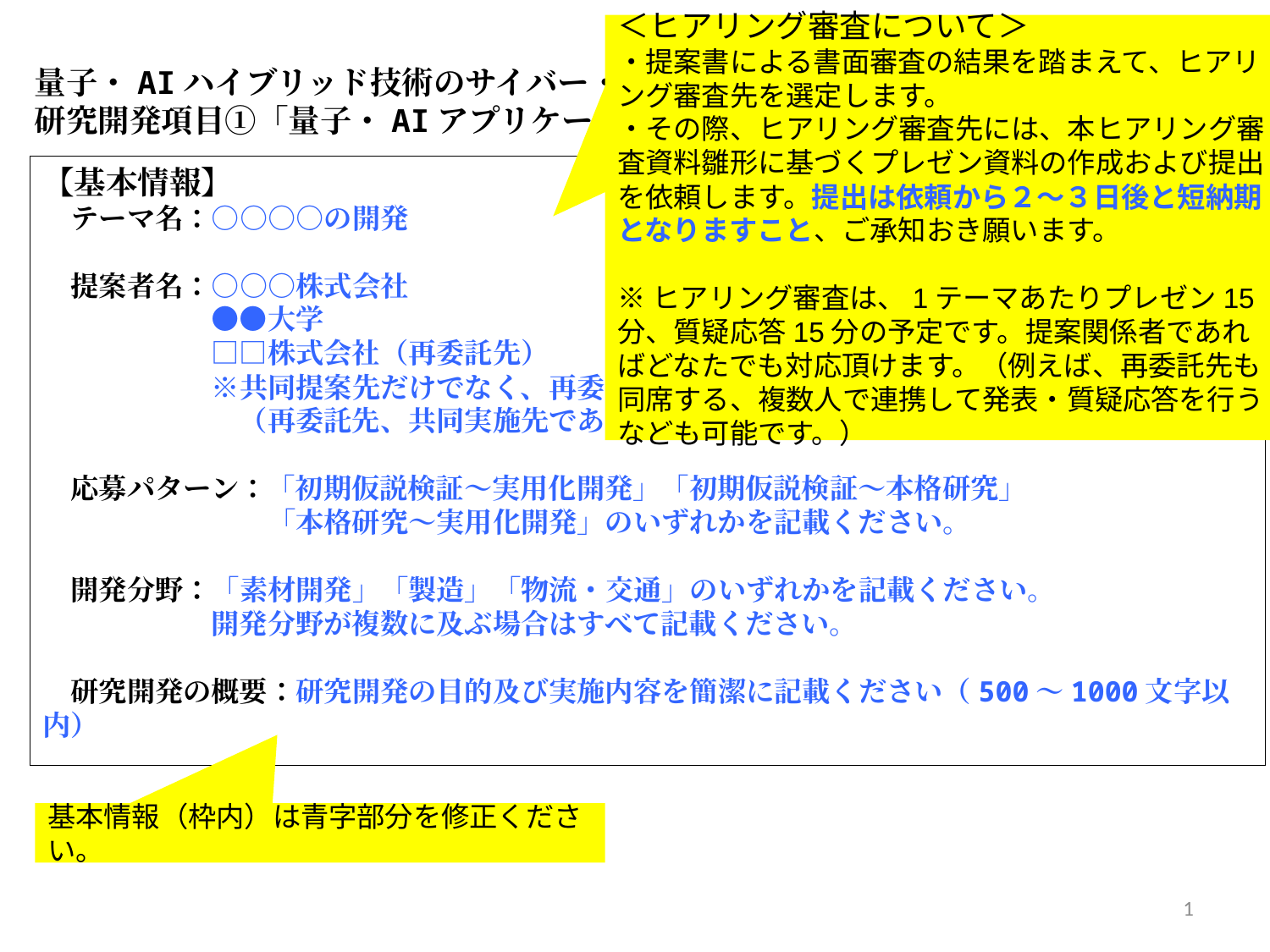

＜ヒアリング審査について＞
・提案書による書面審査の結果を踏まえて、ヒアリング審査先を選定します。
・その際、ヒアリング審査先には、本ヒアリング審査資料雛形に基づくプレゼン資料の作成および提出を依頼します。提出は依頼から２～３日後と短納期となりますこと、ご承知おき願います。

※ヒアリング審査は、1テーマあたりプレゼン15分、質疑応答15分の予定です。提案関係者であればどなたでも対応頂けます。（例えば、再委託先も同席する、複数人で連携して発表・質疑応答を行うなども可能です。）
量子・AIハイブリッド技術のサイバー・フィジカル開発事業
研究開発項目①「量子・AIアプリケーション開発・実証」
【基本情報】
　テーマ名：○○○○の開発

　提案者名：○○○株式会社
　　　　　　●●大学
　　　　　　□□株式会社（再委託先）
　　　　　　※共同提案先だけでなく、再委託先や共同実施先も記載ください。
　　　　　　　（再委託先、共同実施先であることを併記ください。）

　応募パターン：「初期仮説検証～実用化開発」「初期仮説検証～本格研究」
　　　　　　　　「本格研究～実用化開発」のいずれかを記載ください。

　開発分野：「素材開発」「製造」「物流・交通」のいずれかを記載ください。
　　　　　　開発分野が複数に及ぶ場合はすべて記載ください。

　研究開発の概要：研究開発の目的及び実施内容を簡潔に記載ください（500～1000文字以内）
基本情報（枠内）は青字部分を修正ください。
1